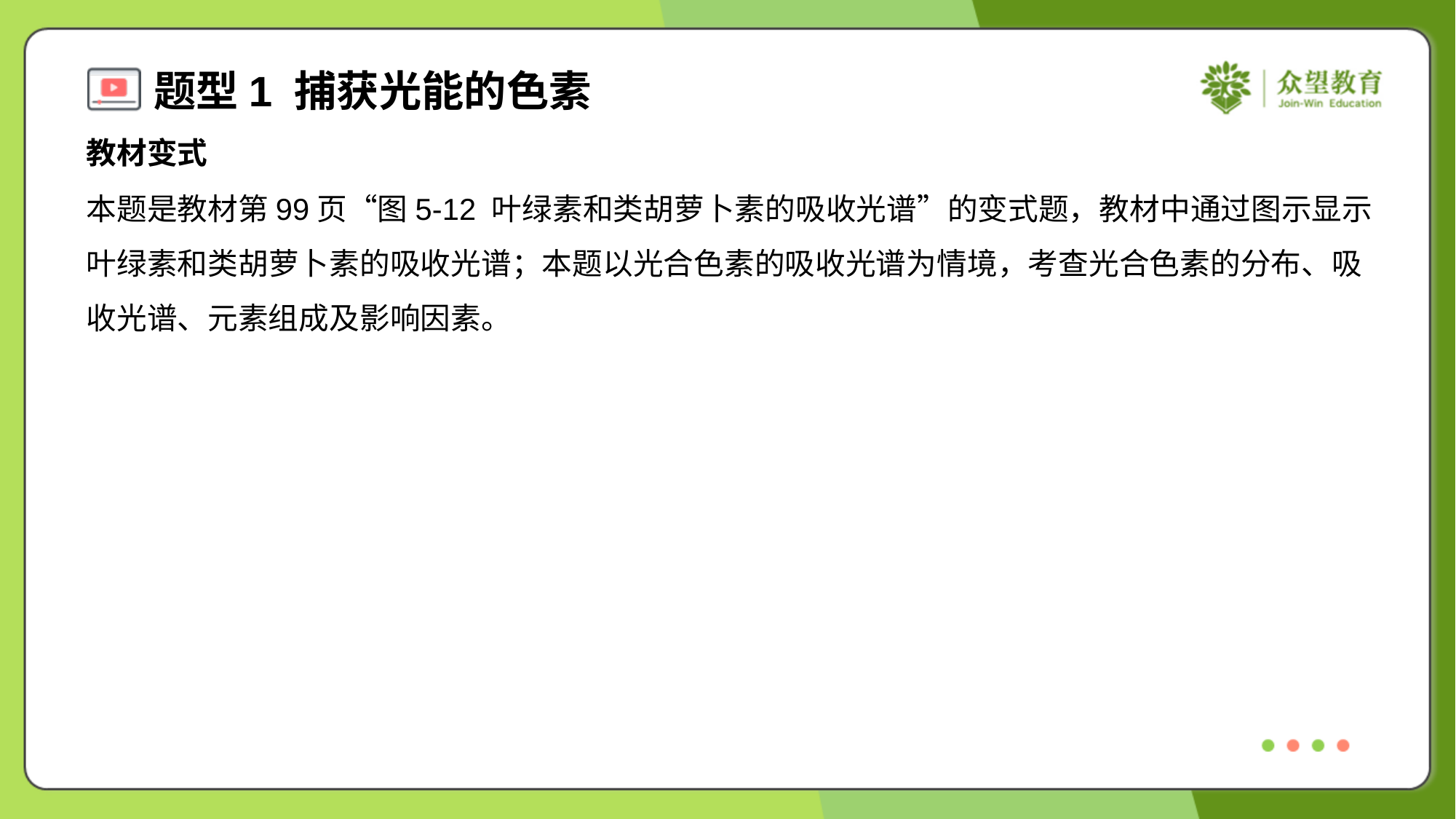

教材变式
本题是教材第99页“图5-12 叶绿素和类胡萝卜素的吸收光谱”的变式题，教材中通过图示显示
叶绿素和类胡萝卜素的吸收光谱；本题以光合色素的吸收光谱为情境，考查光合色素的分布、吸
收光谱、元素组成及影响因素。